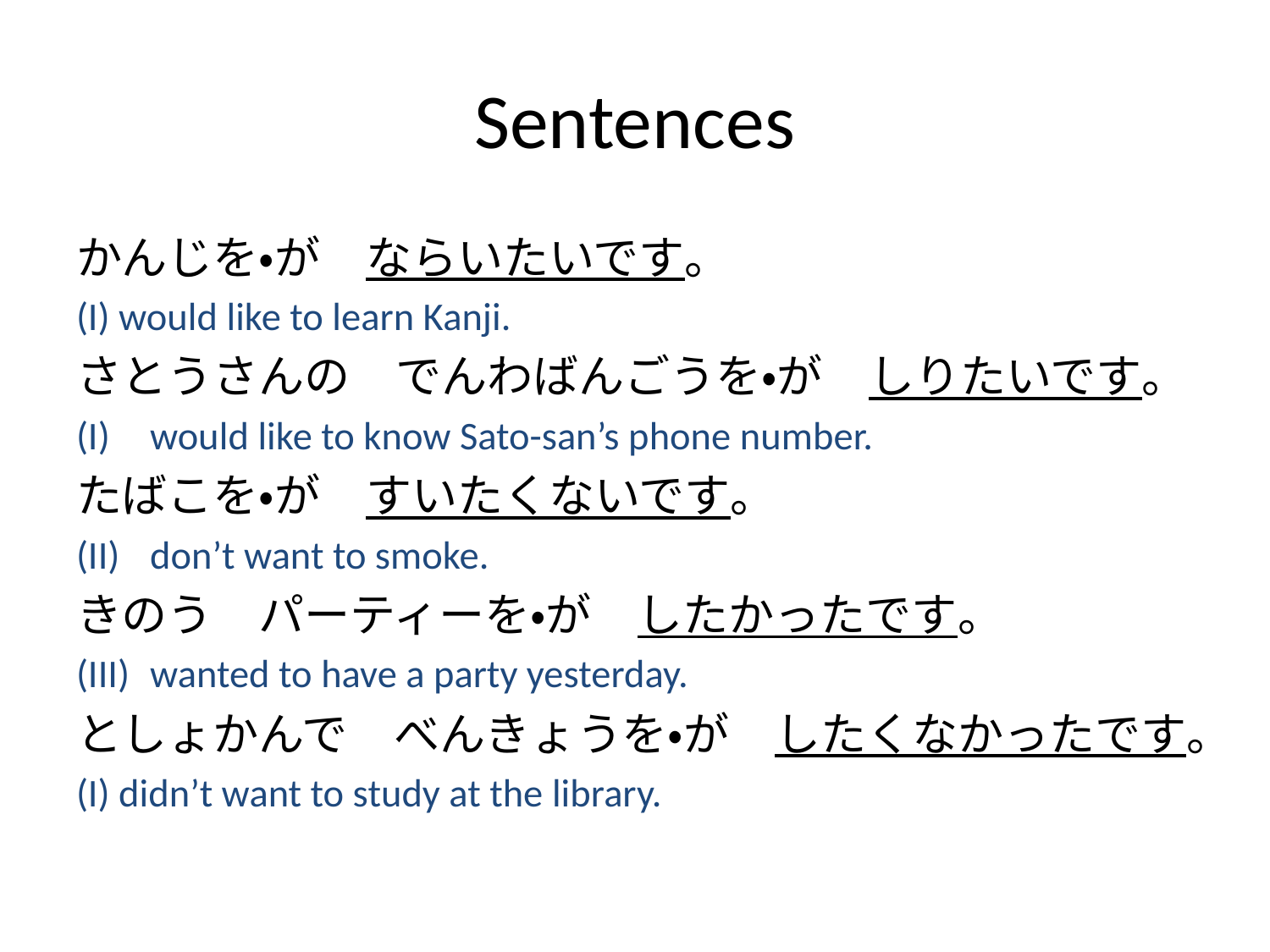

# Sentences
かんじを・が　ならいたいです。
(I) would like to learn Kanji.
さとうさんの　でんわばんごうを・が　しりたいです。
would like to know Sato-san’s phone number.
たばこを・が　すいたくないです。
don’t want to smoke.
きのう　パーティーを・が　したかったです。
wanted to have a party yesterday.
としょかんで　べんきょうを・が　したくなかったです。
(I) didn’t want to study at the library.